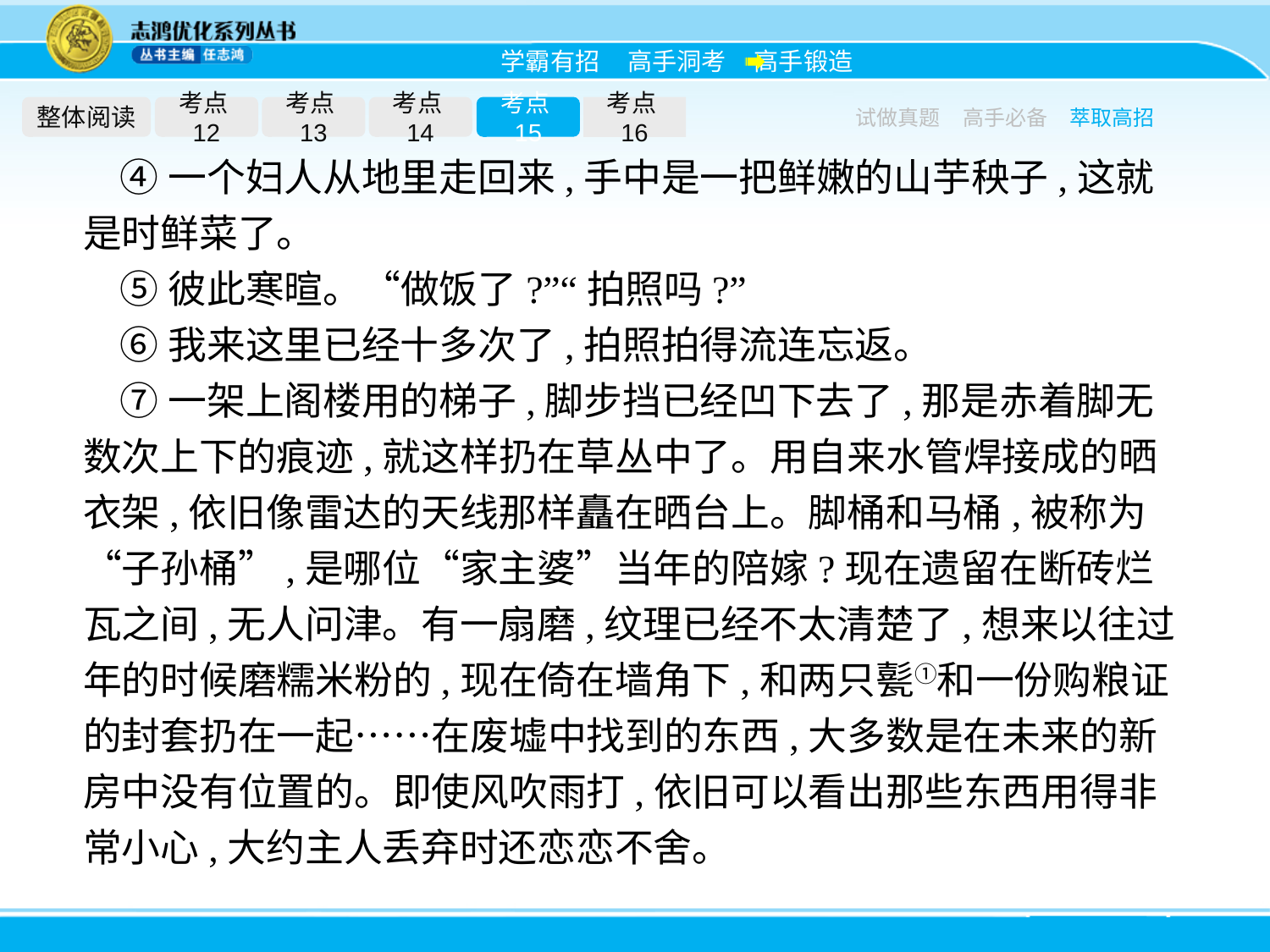

整体阅读
考点12
考点13
考点14
考点15
考点16
试做真题
高手必备
萃取高招
④一个妇人从地里走回来,手中是一把鲜嫩的山芋秧子,这就是时鲜菜了。
⑤彼此寒暄。“做饭了?”“拍照吗?”
⑥我来这里已经十多次了,拍照拍得流连忘返。
⑦一架上阁楼用的梯子,脚步挡已经凹下去了,那是赤着脚无数次上下的痕迹,就这样扔在草丛中了。用自来水管焊接成的晒衣架,依旧像雷达的天线那样矗在晒台上。脚桶和马桶,被称为“子孙桶”,是哪位“家主婆”当年的陪嫁?现在遗留在断砖烂瓦之间,无人问津。有一扇磨,纹理已经不太清楚了,想来以往过年的时候磨糯米粉的,现在倚在墙角下,和两只甏①和一份购粮证的封套扔在一起……在废墟中找到的东西,大多数是在未来的新房中没有位置的。即使风吹雨打,依旧可以看出那些东西用得非常小心,大约主人丢弃时还恋恋不舍。